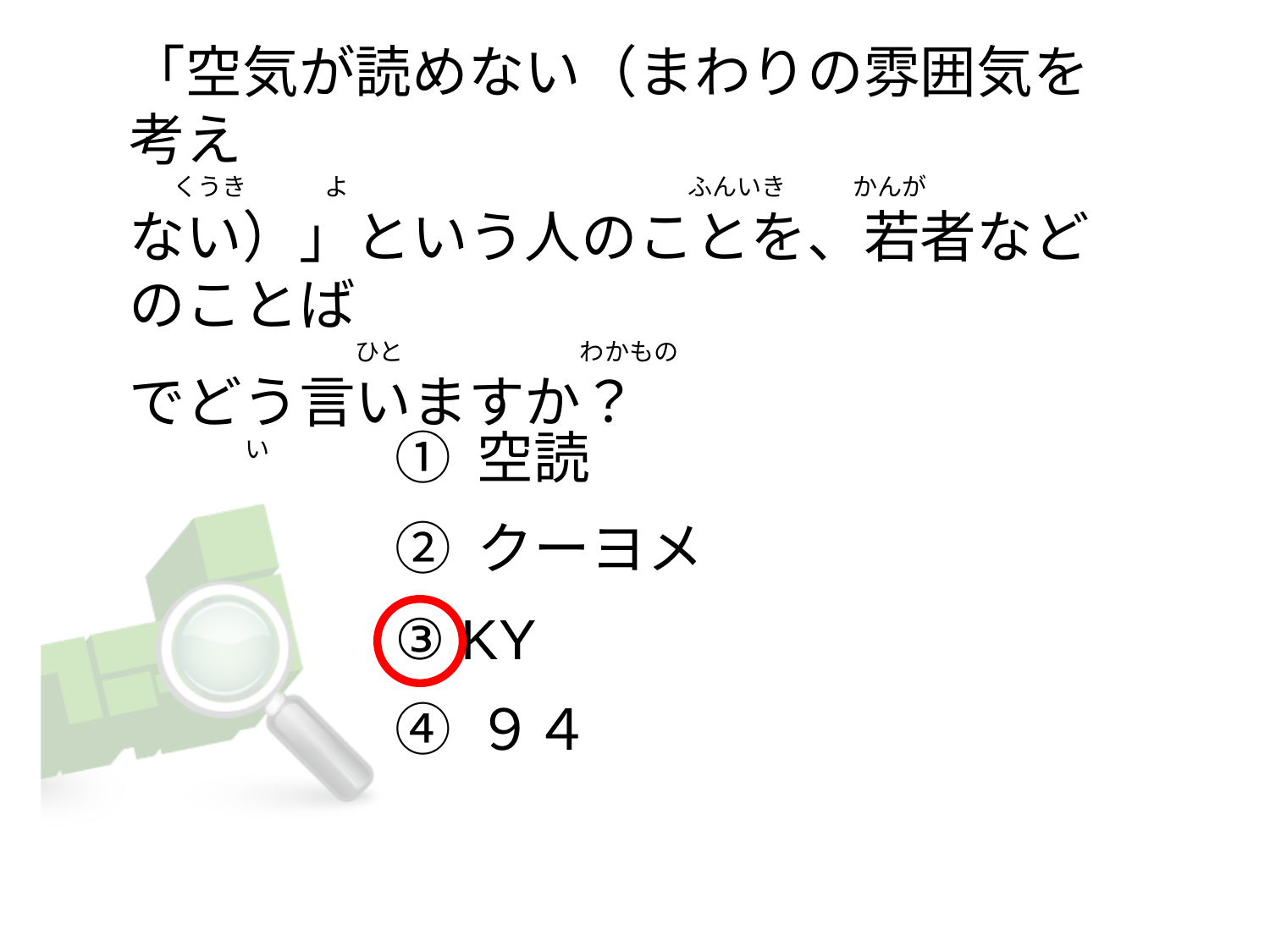

# 「空気が読めない（まわりの雰囲気を考え         くうき              よ　                                                         ふんいき            かんが ない）」という人のことを、若者などのことば                                          ひと                                わかもの でどう言いますか？                      い
① 空読
② クーヨメ
③ KY
④ ９４